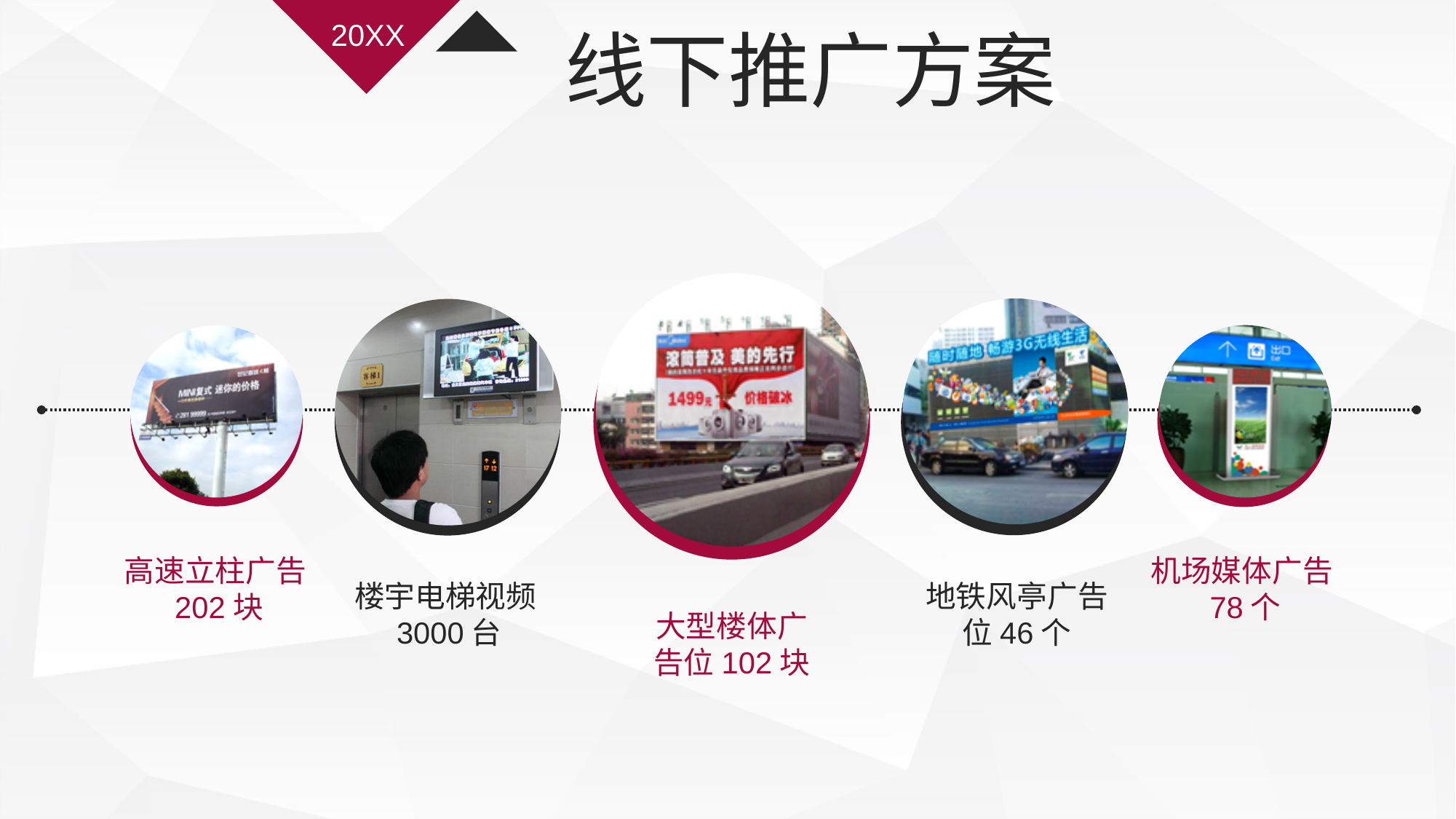

20XX
线下推广方案

高速立柱广告202块
机场媒体广告78个
楼宇电梯视频3000台
地铁风亭广告位46个
大型楼体广告位102块